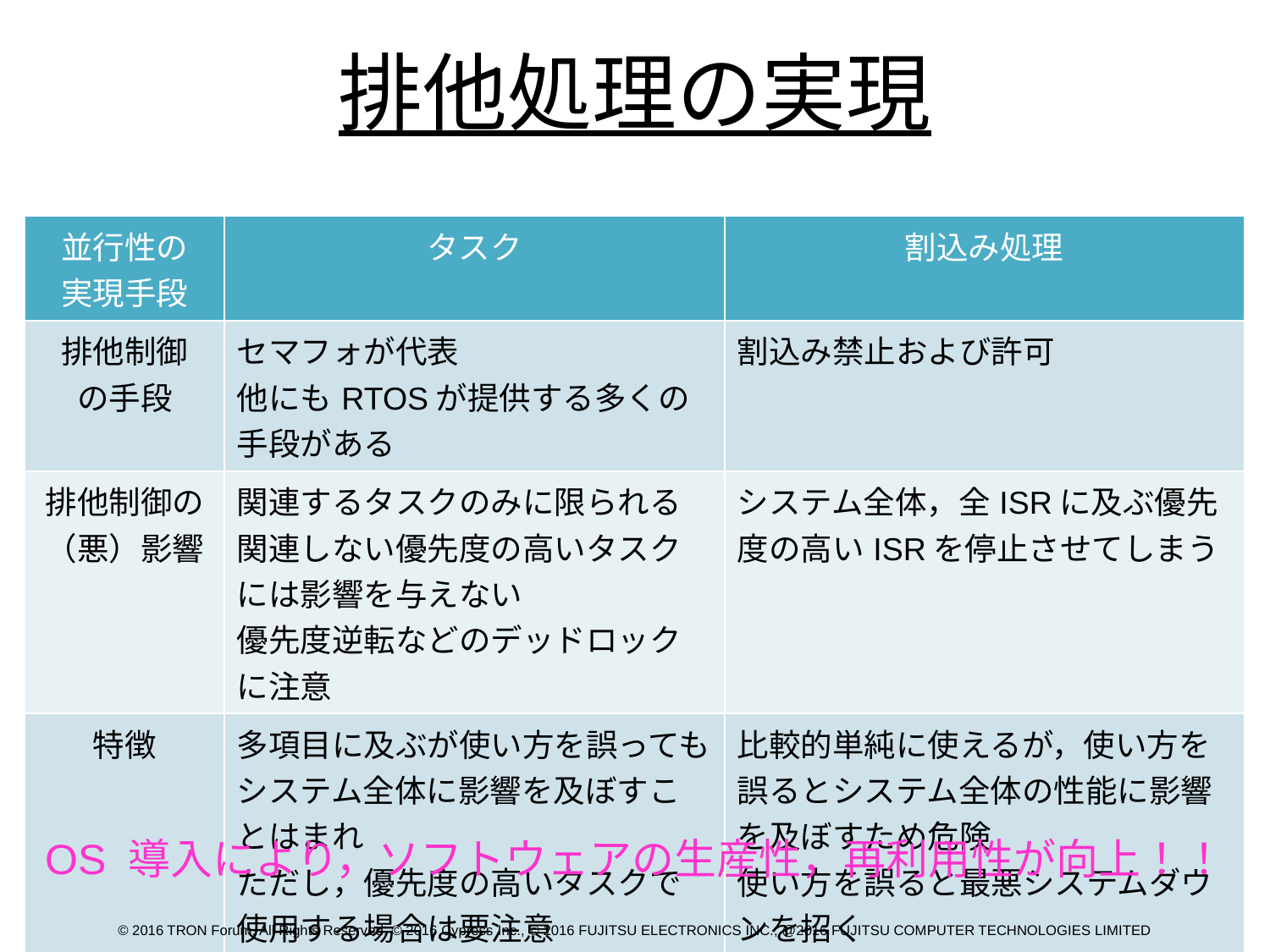

排他処理の実現
| 並行性の 実現手段 | タスク | 割込み処理 |
| --- | --- | --- |
| 排他制御 の手段 | セマフォが代表 他にもRTOSが提供する多くの手段がある | 割込み禁止および許可 |
| 排他制御の （悪）影響 | 関連するタスクのみに限られる 関連しない優先度の高いタスクには影響を与えない 優先度逆転などのデッドロックに注意 | システム全体，全ISRに及ぶ優先度の高いISRを停止させてしまう |
| 特徴 | 多項目に及ぶが使い方を誤ってもシステム全体に影響を及ぼすことはまれ ただし，優先度の高いタスクで使用する場合は要注意 また，デッドロックにも要注意 | 比較的単純に使えるが，使い方を誤るとシステム全体の性能に影響を及ぼすため危険 使い方を誤ると最悪システムダウンを招く |
OS 導入により，ソフトウェアの生産性，再利用性が向上！！
© 2016 TRON Forum, All Rights Reserved, © 2016 Cypress Inc., © 2016 FUJITSU ELECTRONICS INC., @2016 FUJITSU COMPUTER TECHNOLOGIES LIMITED